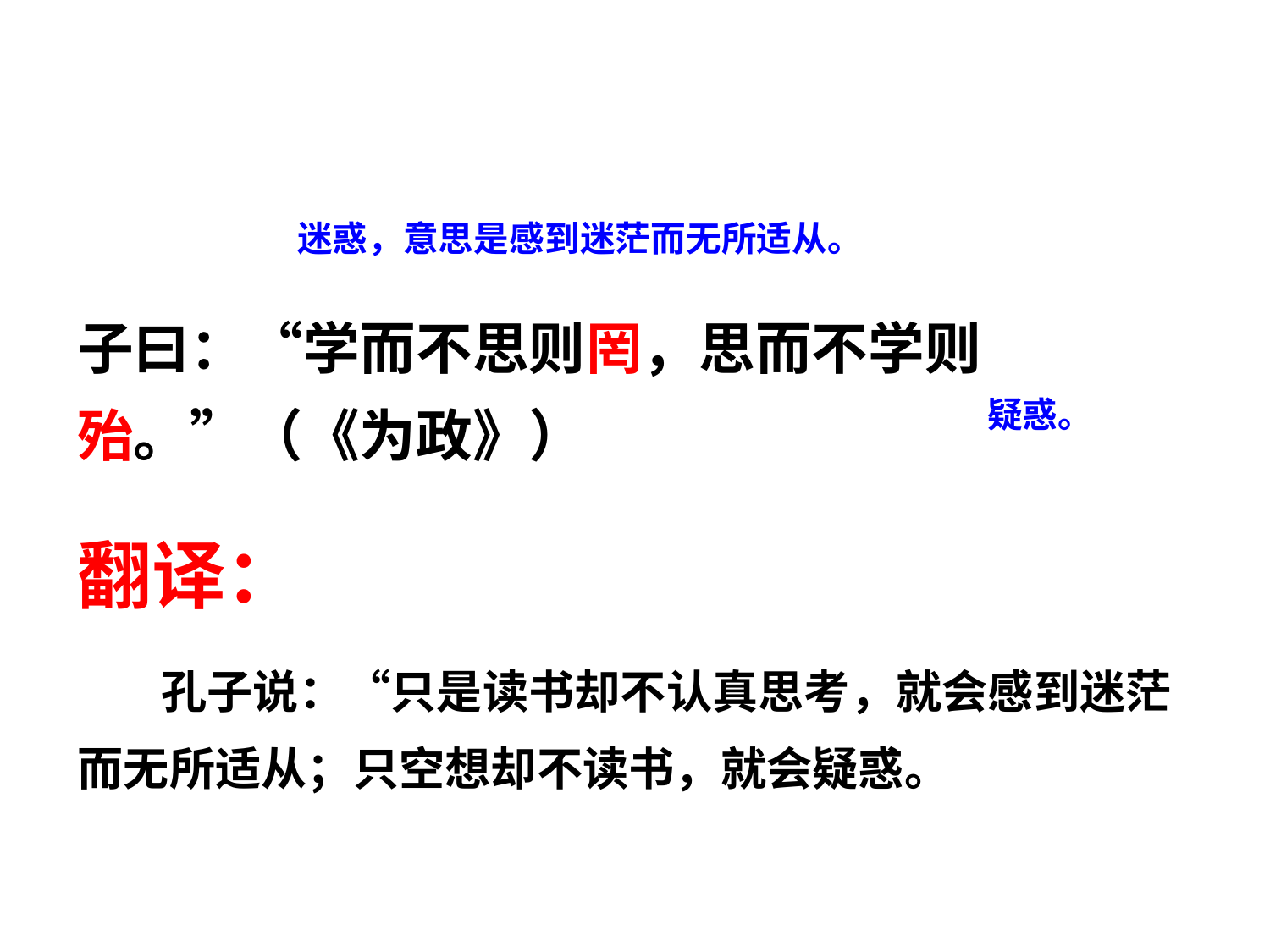

迷惑，意思是感到迷茫而无所适从。
子曰：“学而不思则罔，思而不学则殆。”（《为政》）
疑惑。
翻译：
       孔子说：“只是读书却不认真思考，就会感到迷茫而无所适从；只空想却不读书，就会疑惑。